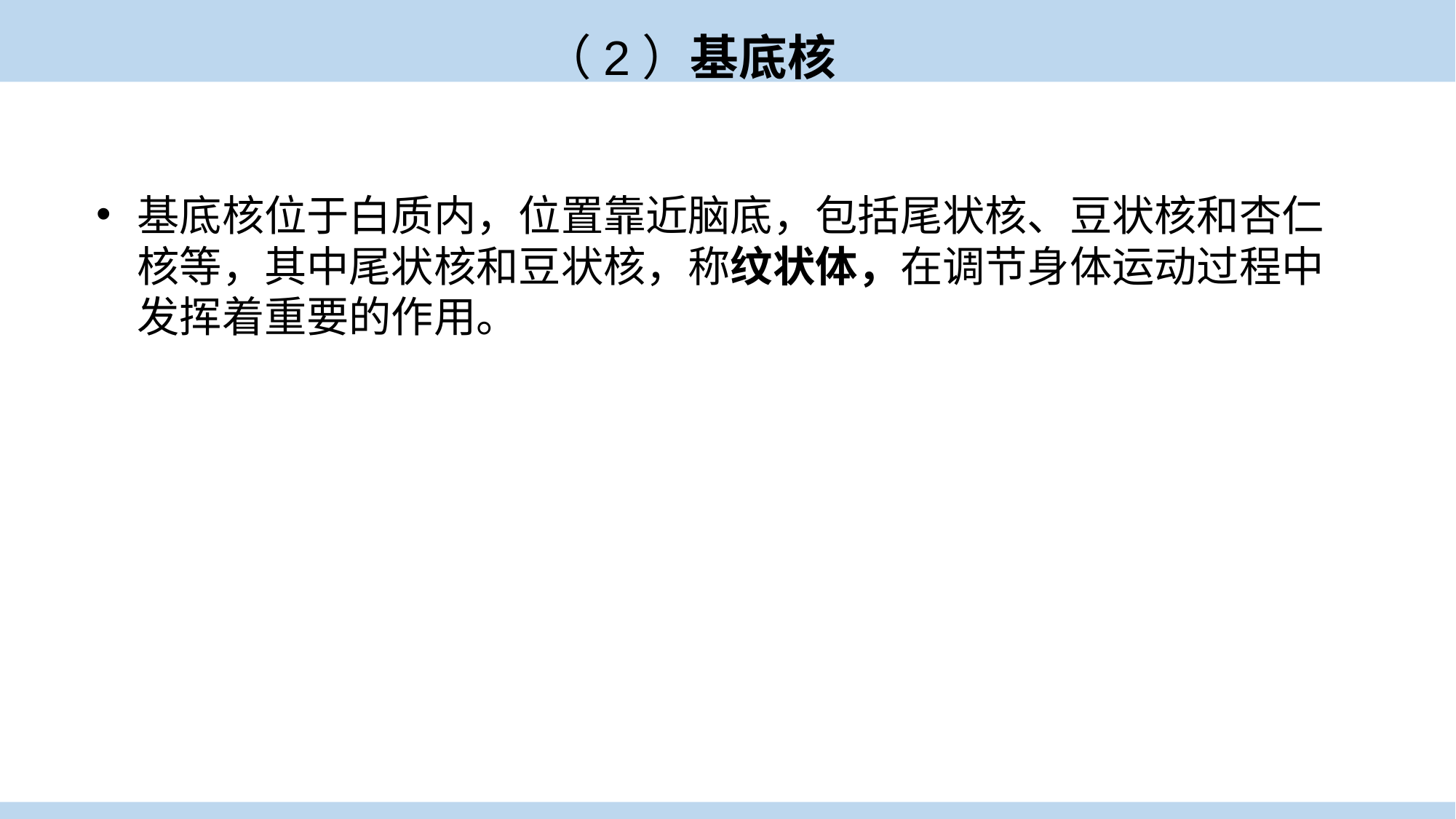

（2）基底核
基底核位于白质内，位置靠近脑底，包括尾状核、豆状核和杏仁核等，其中尾状核和豆状核，称纹状体，在调节身体运动过程中发挥着重要的作用。